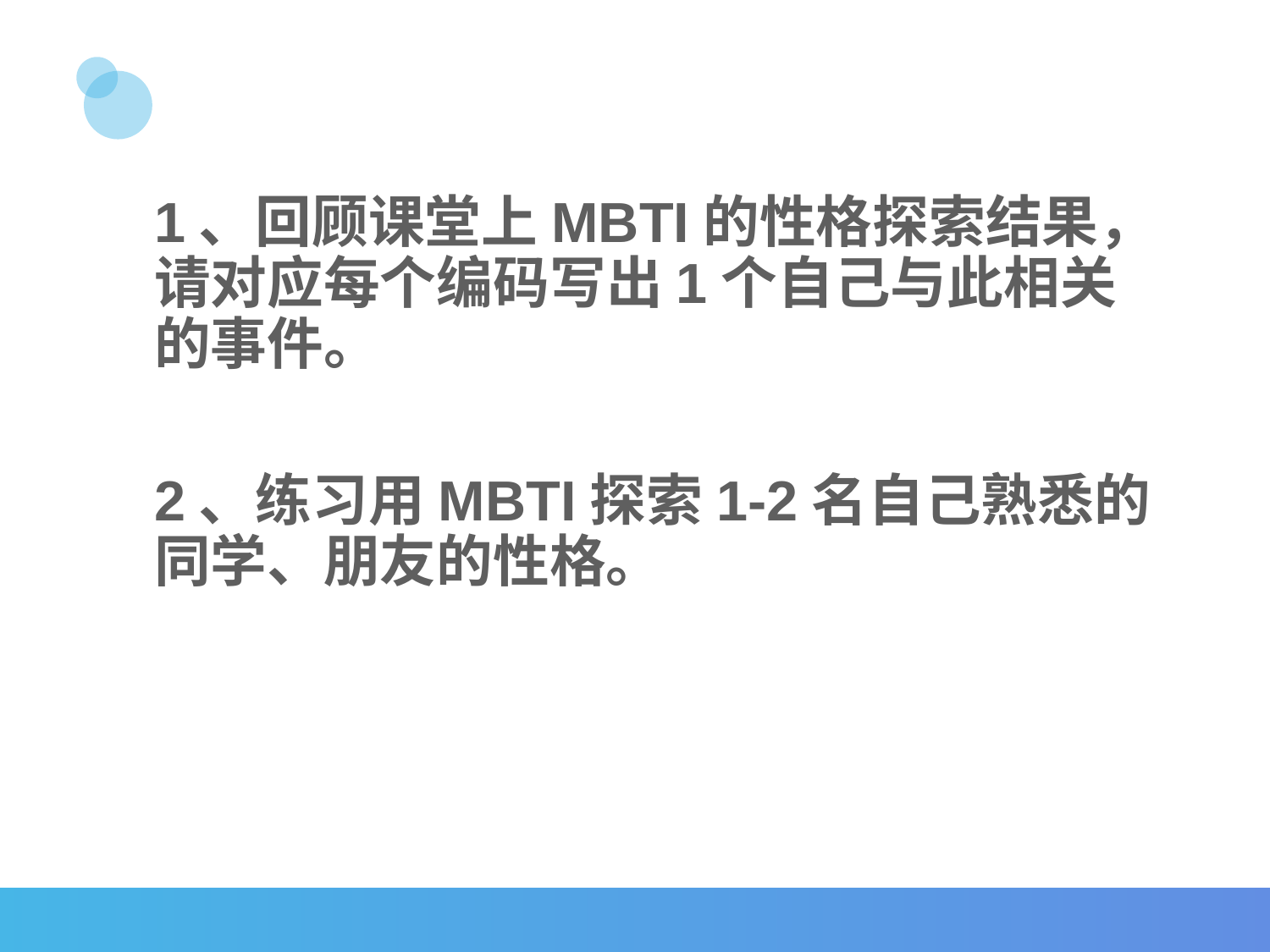

1、回顾课堂上MBTI的性格探索结果，请对应每个编码写出1个自己与此相关的事件。

2、练习用MBTI探索1-2名自己熟悉的同学、朋友的性格。